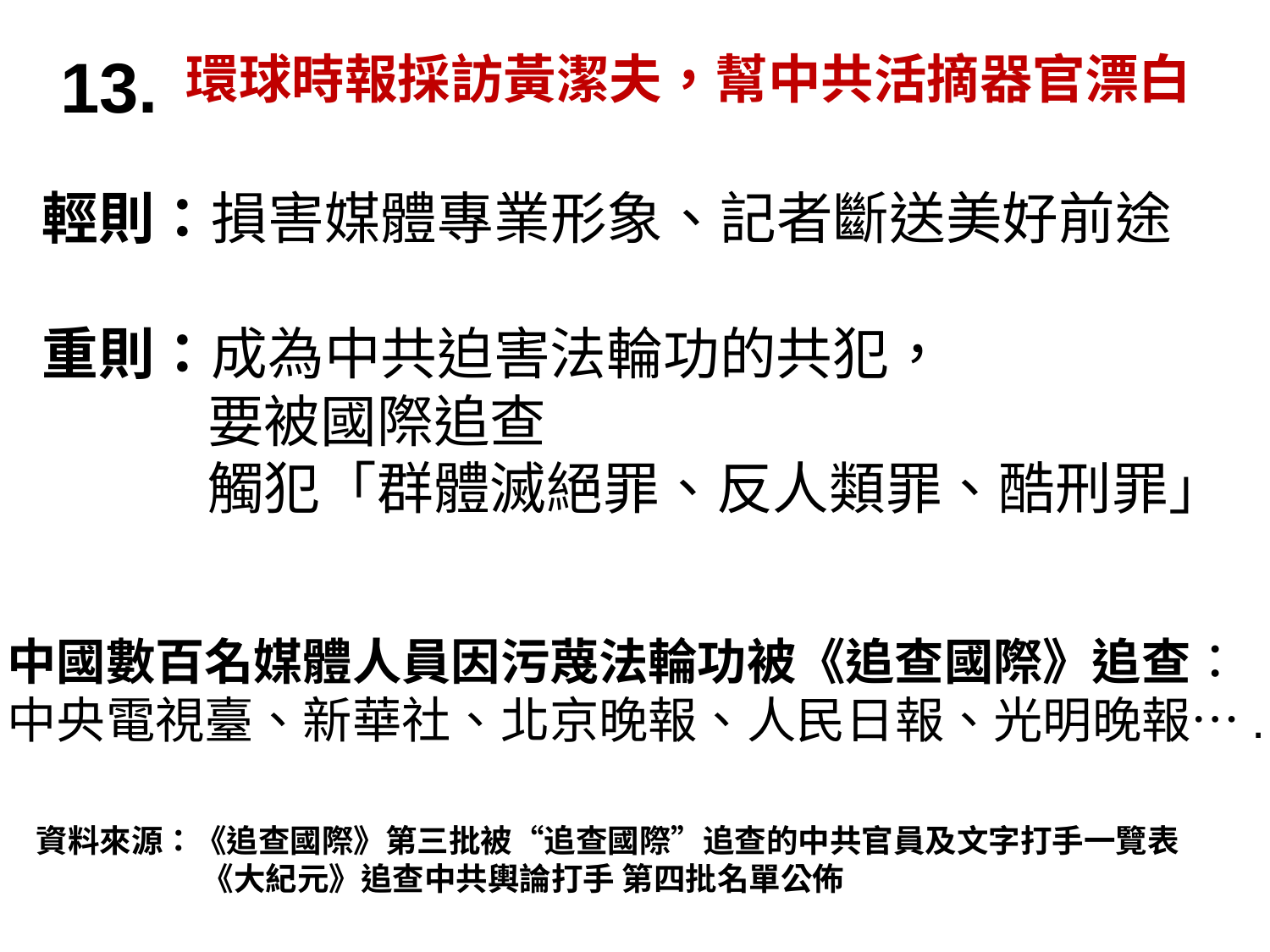

13.
環球時報採訪黃潔夫，幫中共活摘器官漂白
輕則：損害媒體專業形象、記者斷送美好前途

重則：成為中共迫害法輪功的共犯，
            要被國際追查
            觸犯「群體滅絕罪、反人類罪、酷刑罪」
中國數百名媒體人員因污蔑法輪功被《追查國際》追查：
中央電視臺、新華社、北京晚報、人民日報、光明晚報….
資料來源：《追查國際》第三批被“追查國際”追查的中共官員及文字打手一覽表
                      《大紀元》追查中共輿論打手 第四批名單公佈